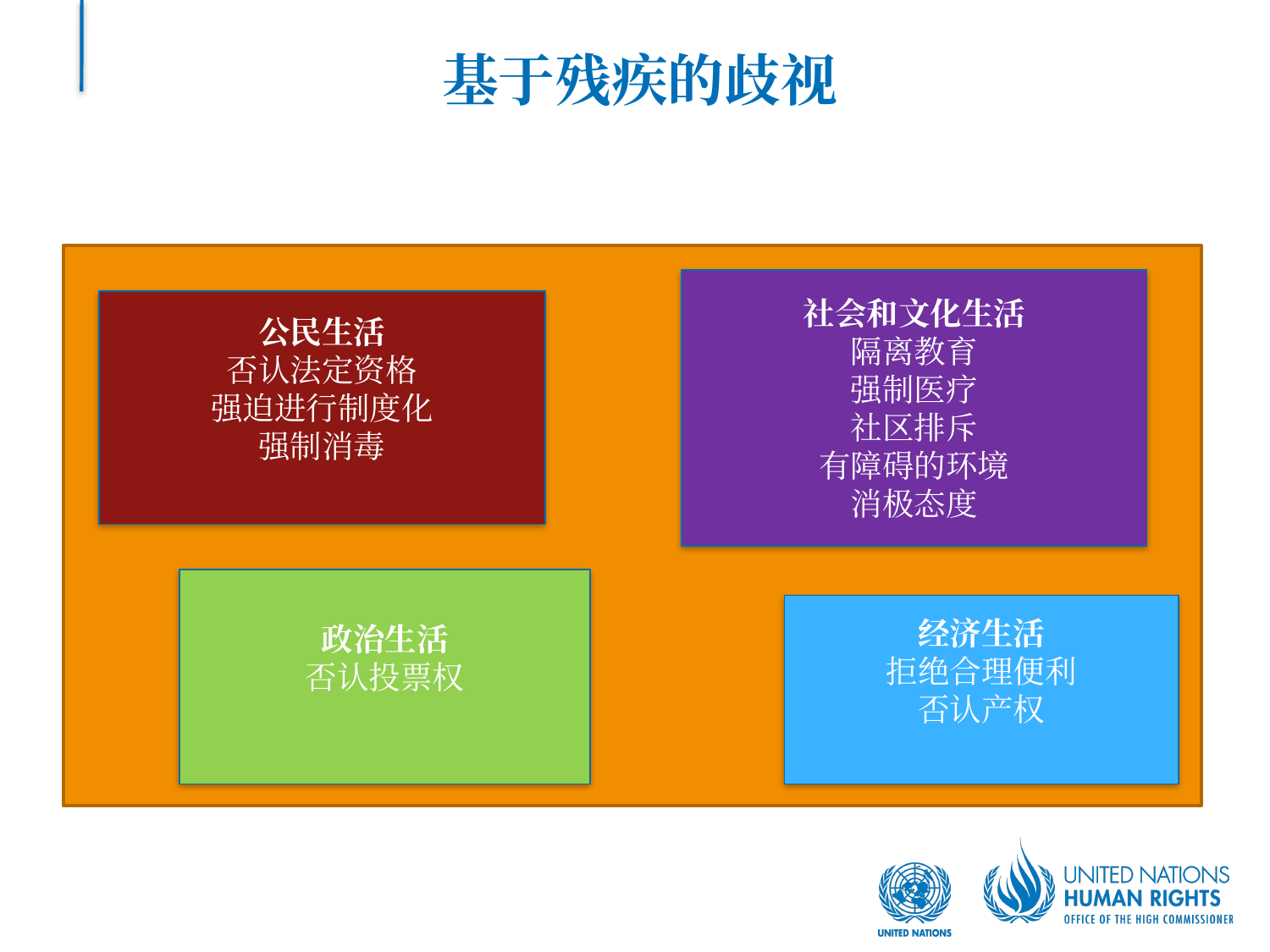

# 基于残疾的歧视

社会和文化生活
隔离教育
强制医疗
社区排斥
有障碍的环境
消极态度

公民生活
否认法定资格
强迫进行制度化
强制消毒

政治生活
否认投票权

经济生活
拒绝合理便利
否认产权